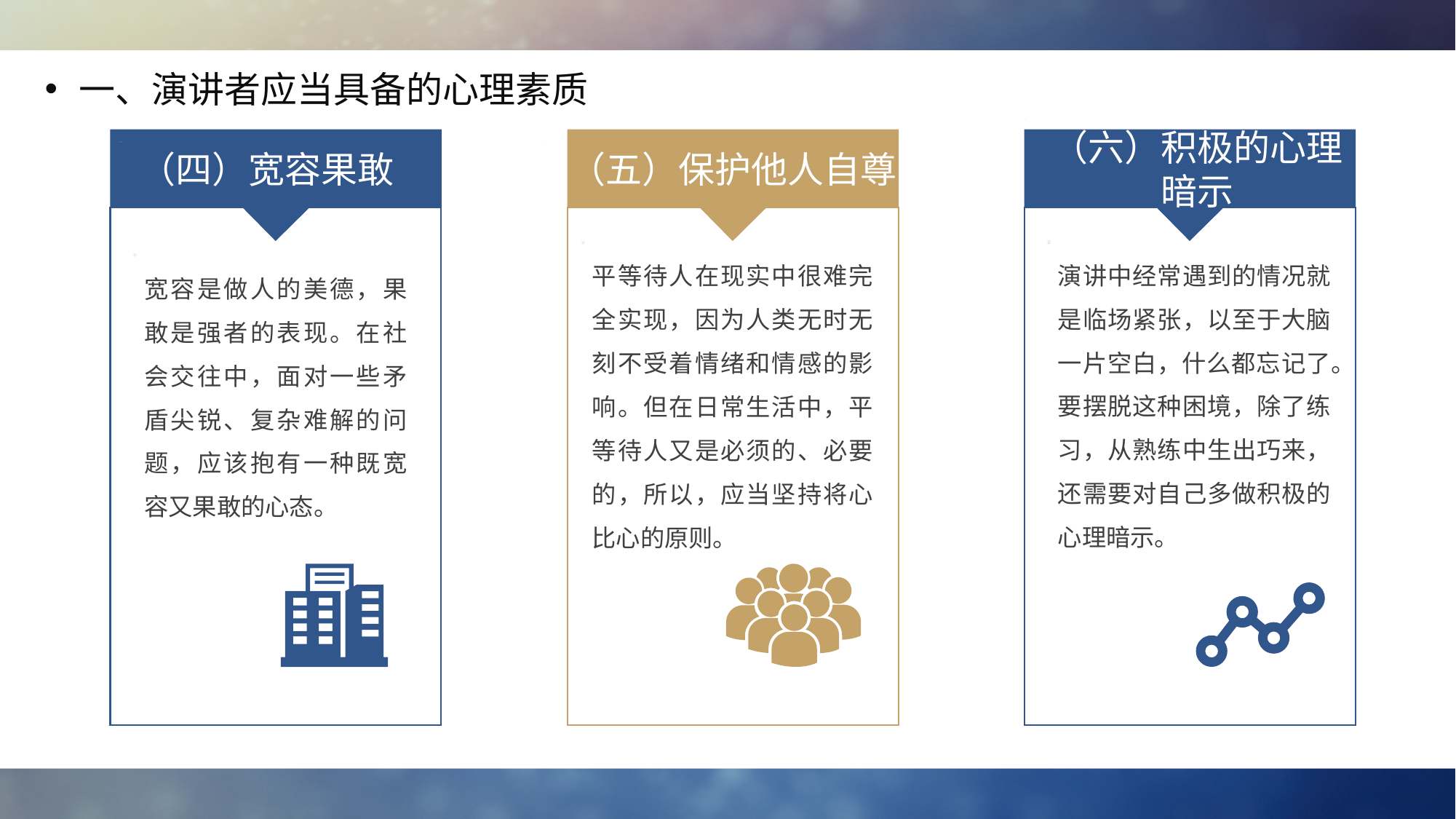

一、演讲者应当具备的心理素质
（六）积极的心理暗示

（四）宽容果敢
（五）保护他人自尊

演讲中经常遇到的情况就是临场紧张，以至于大脑一片空白，什么都忘记了。要摆脱这种困境，除了练习，从熟练中生出巧来，还需要对自己多做积极的心理暗示。
平等待人在现实中很难完全实现，因为人类无时无刻不受着情绪和情感的影响。但在日常生活中，平等待人又是必须的、必要的，所以，应当坚持将心比心的原则。
宽容是做人的美德，果敢是强者的表现。在社会交往中，面对一些矛盾尖锐、复杂难解的问题，应该抱有一种既宽容又果敢的心态。